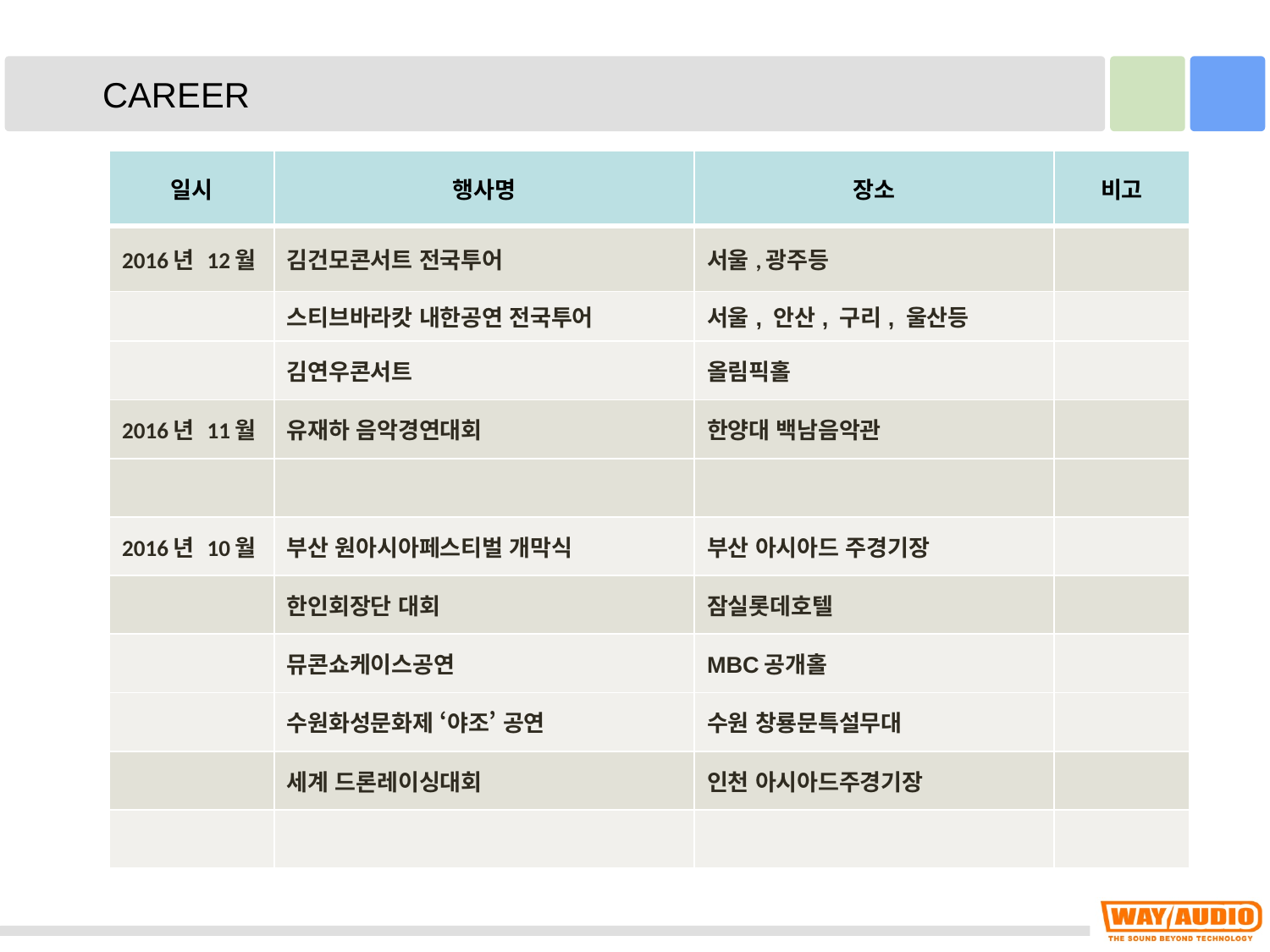

CAREER
| 일시 | 행사명 | 장소 | 비고 |
| --- | --- | --- | --- |
| 2016년 12월 | 김건모콘서트 전국투어 | 서울,광주등 |  |
|  | 스티브바라캇 내한공연 전국투어 | 서울, 안산, 구리, 울산등 |  |
|  | 김연우콘서트 | 올림픽홀 |  |
| 2016년 11월 | 유재하 음악경연대회 | 한양대 백남음악관 |  |
|  |  |  |  |
| 2016년 10월 | 부산 원아시아페스티벌 개막식 | 부산 아시아드 주경기장 |  |
|  | 한인회장단 대회 | 잠실롯데호텔 |  |
|  | 뮤콘쇼케이스공연 | MBC공개홀 |  |
|  | 수원화성문화제 ‘야조’ 공연 | 수원 창룡문특설무대 |  |
|  | 세계 드론레이싱대회 | 인천 아시아드주경기장 |  |
|  |  |  |  |